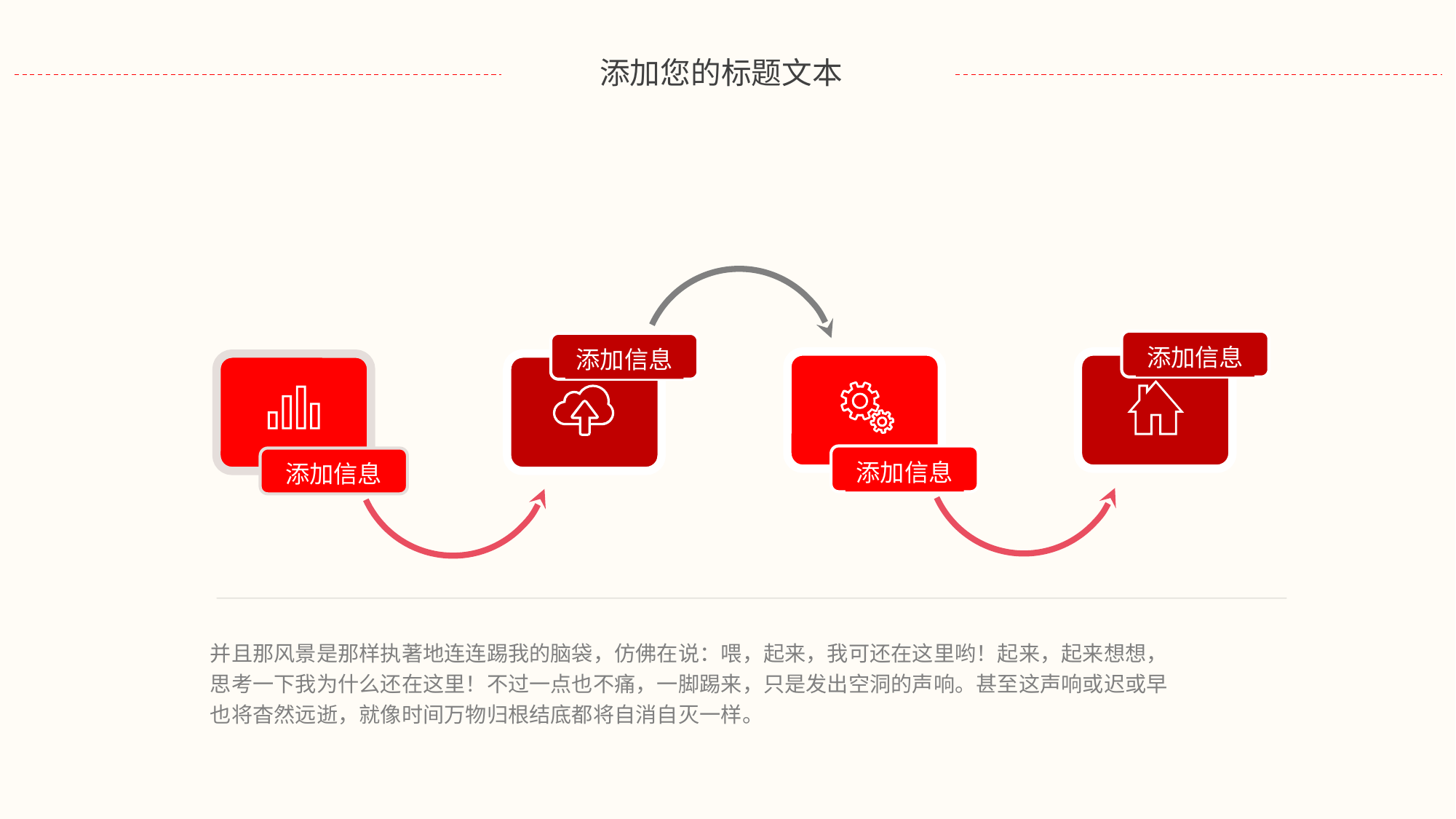

添加您的标题文本

添加信息

添加信息

添加信息

添加信息

并且那风景是那样执著地连连踢我的脑袋，仿佛在说：喂，起来，我可还在这里哟！起来，起来想想，思考一下我为什么还在这里！不过一点也不痛，一脚踢来，只是发出空洞的声响。甚至这声响或迟或早也将杳然远逝，就像时间万物归根结底都将自消自灭一样。